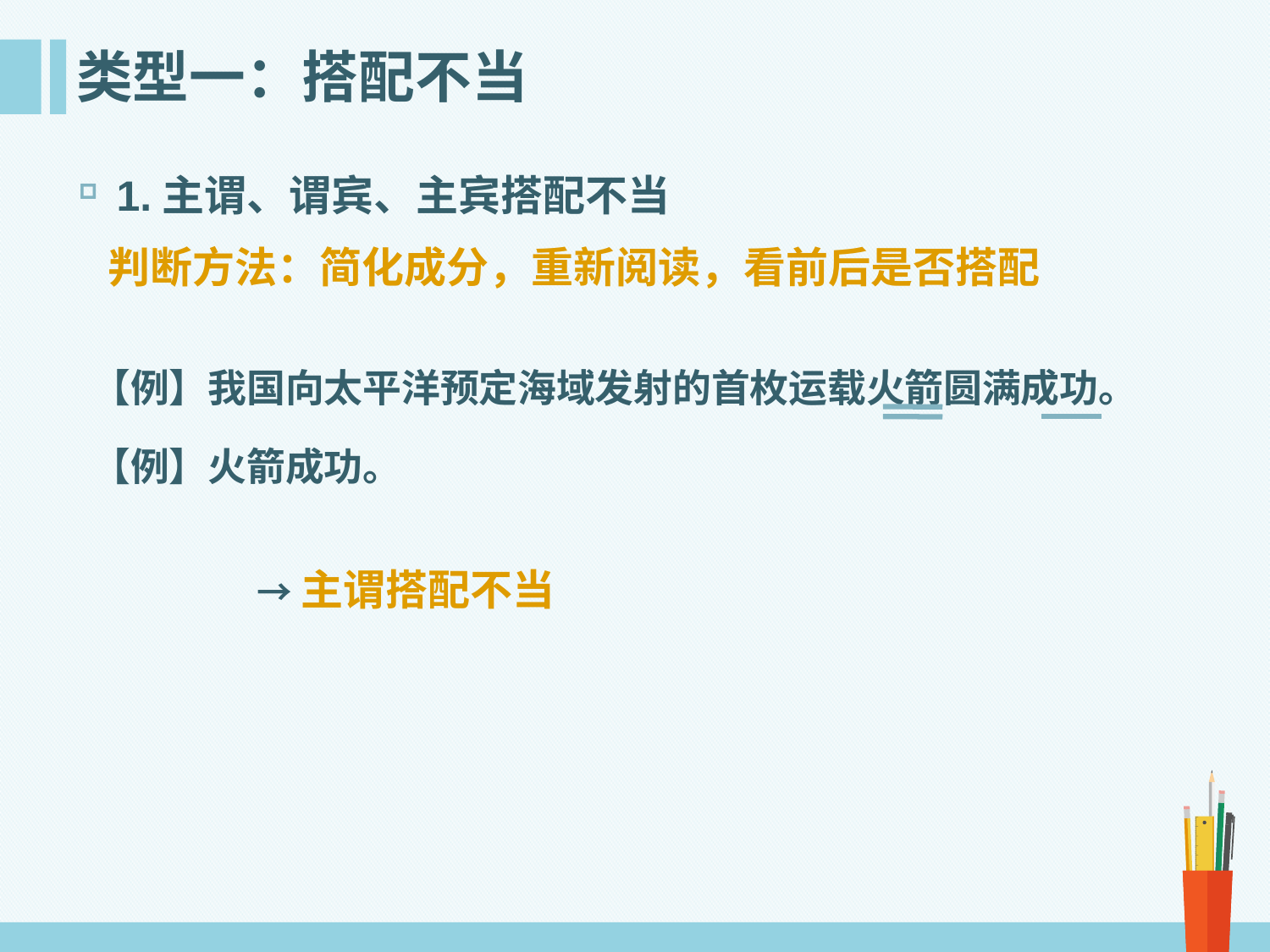

# 类型一：搭配不当
1.主谓、谓宾、主宾搭配不当
  判断方法：简化成分，重新阅读，看前后是否搭配
【例】我国向太平洋预定海域发射的首枚运载火箭圆满成功。

【例】火箭成功。

→主谓搭配不当